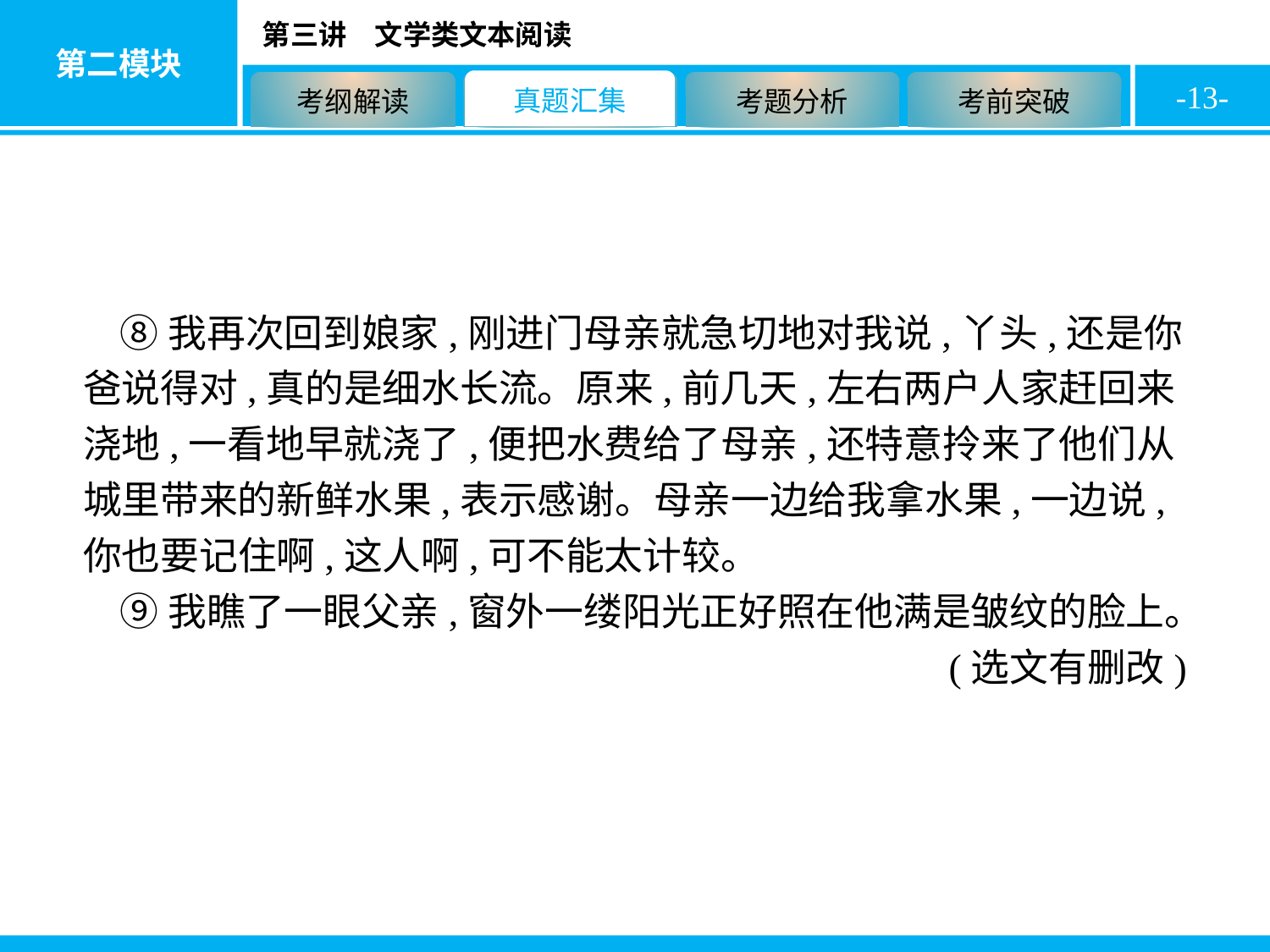

-13-
⑧我再次回到娘家,刚进门母亲就急切地对我说,丫头,还是你爸说得对,真的是细水长流。原来,前几天,左右两户人家赶回来浇地,一看地早就浇了,便把水费给了母亲,还特意拎来了他们从城里带来的新鲜水果,表示感谢。母亲一边给我拿水果,一边说,你也要记住啊,这人啊,可不能太计较。
⑨我瞧了一眼父亲,窗外一缕阳光正好照在他满是皱纹的脸上。
(选文有删改)